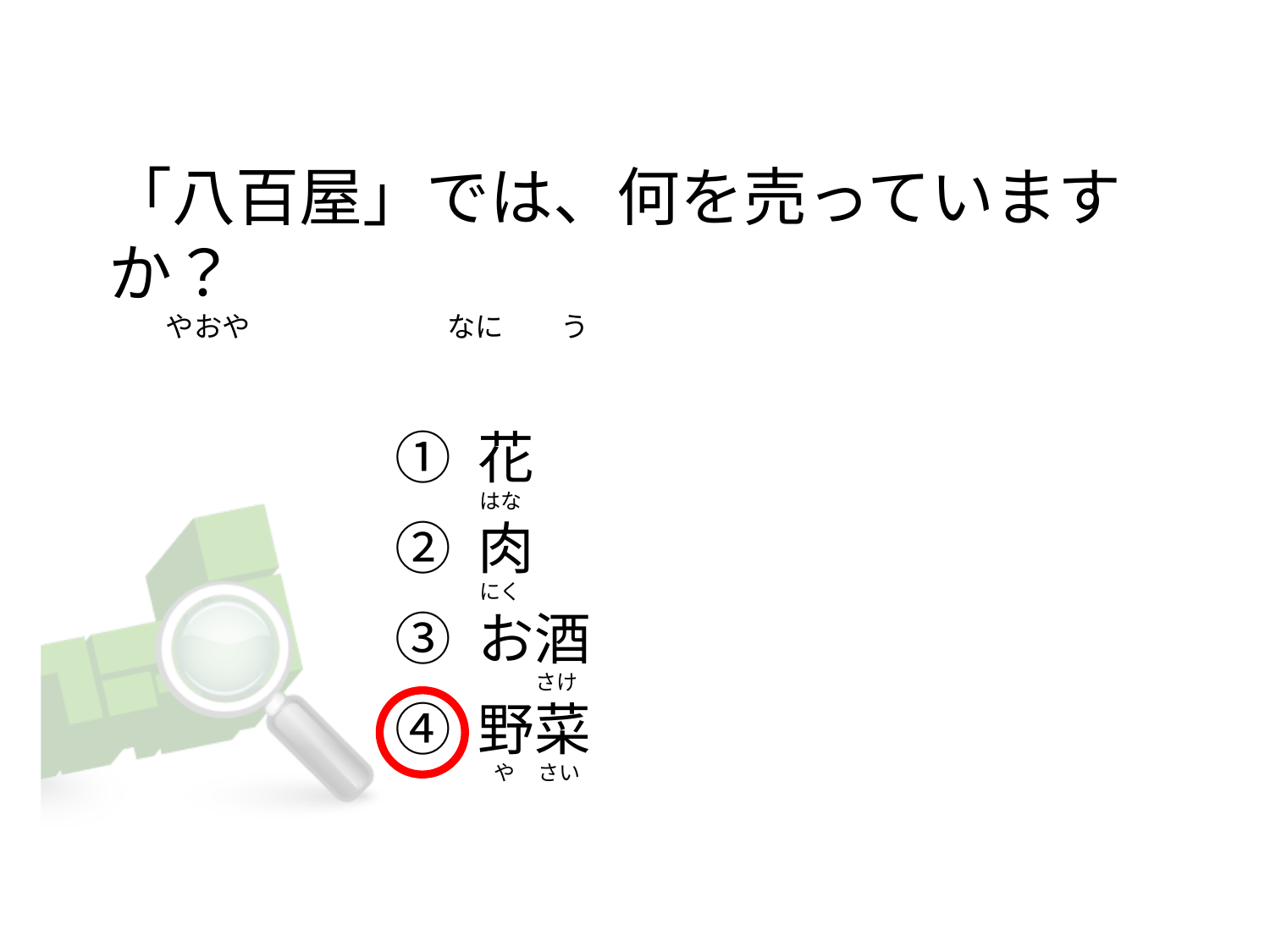

# 「八百屋」では、何を売っていますか？            やおや                               なに         う
① 花
② 肉
③ お酒
④ 野菜
はな
にく
           さけ

  や     さい